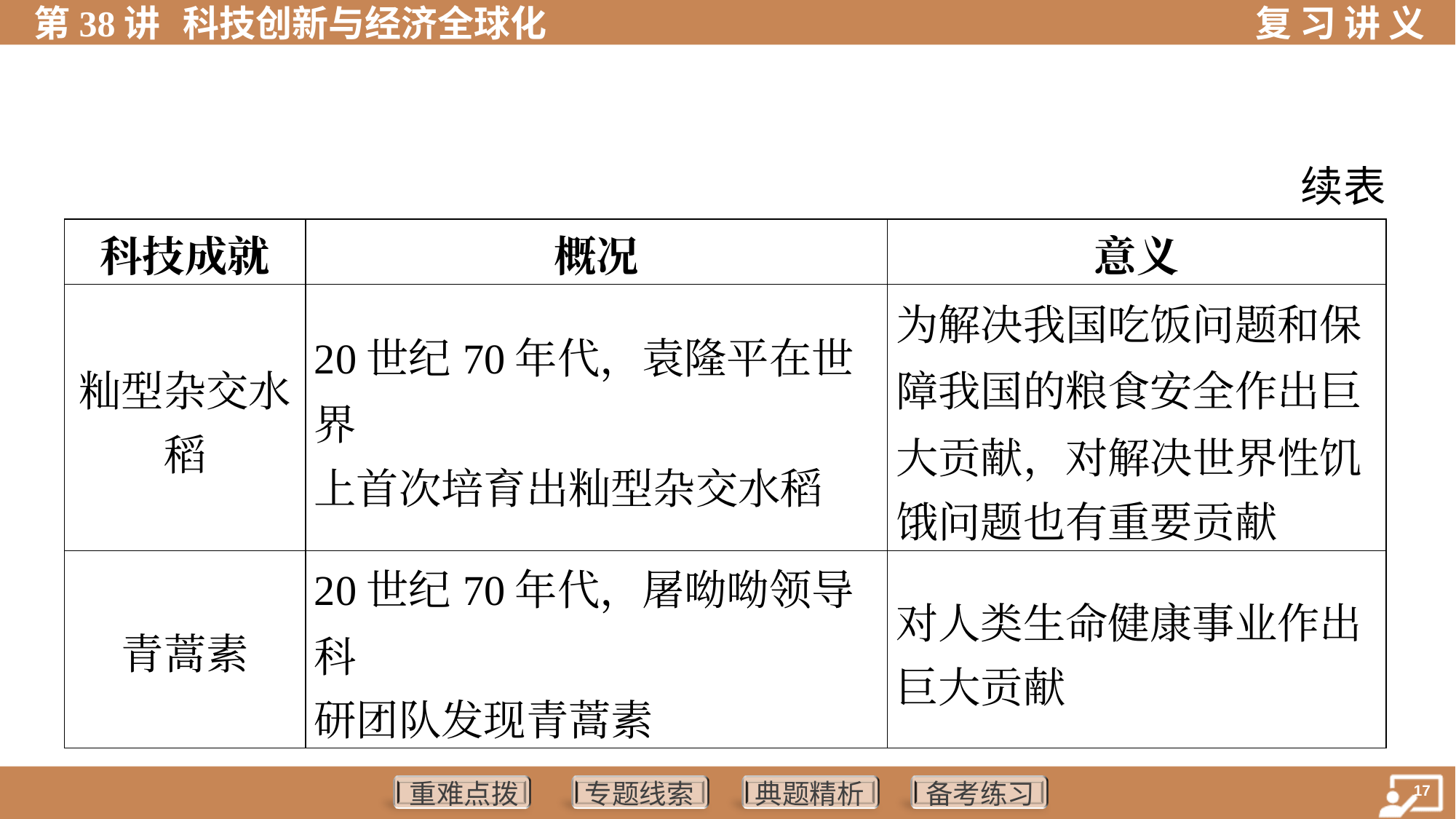

续表
| 科技成就 | 概况 | 意义 |
| --- | --- | --- |
| 籼型杂交水 稻 | 20世纪70年代，袁隆平在世界 上首次培育出籼型杂交水稻 | 为解决我国吃饭问题和保 障我国的粮食安全作出巨 大贡献，对解决世界性饥 饿问题也有重要贡献 |
| 青蒿素 | 20世纪70年代，屠呦呦领导科 研团队发现青蒿素 | 对人类生命健康事业作出 巨大贡献 |